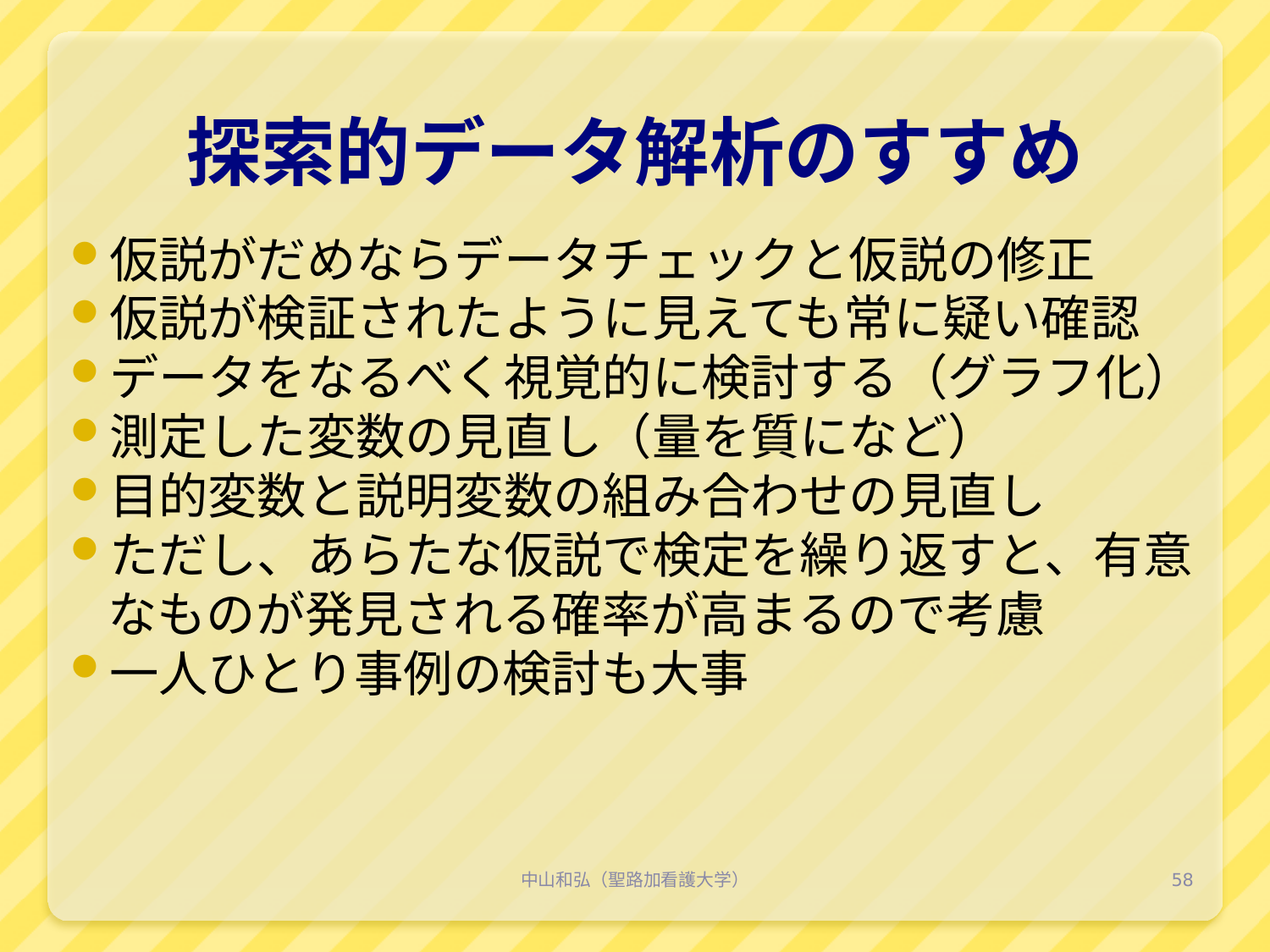

# 探索的データ解析のすすめ
仮説がだめならデータチェックと仮説の修正
仮説が検証されたように見えても常に疑い確認
データをなるべく視覚的に検討する（グラフ化）
測定した変数の見直し（量を質になど）
目的変数と説明変数の組み合わせの見直し
ただし、あらたな仮説で検定を繰り返すと、有意なものが発見される確率が高まるので考慮
一人ひとり事例の検討も大事
中山和弘（聖路加看護大学）
58